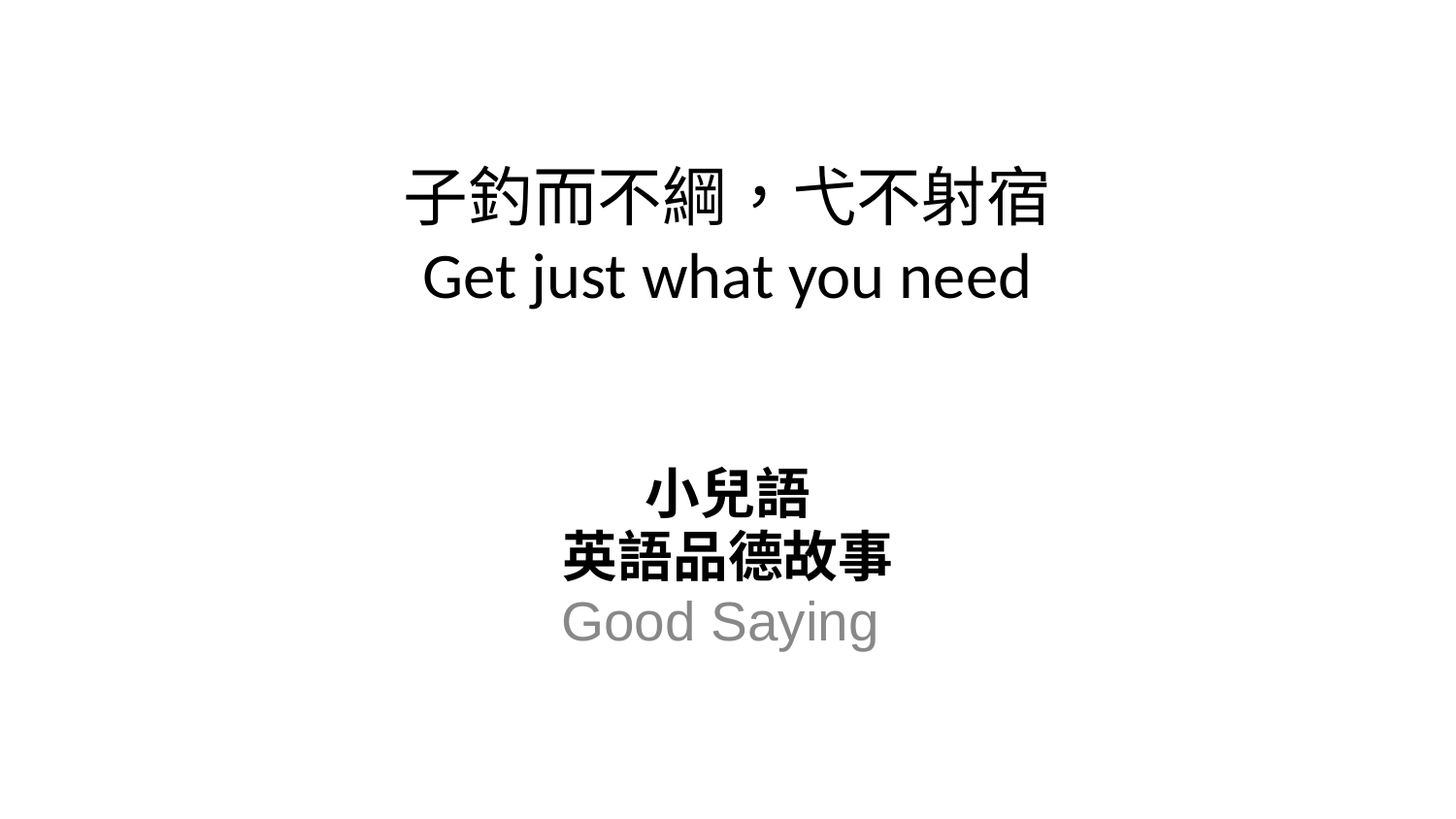

# 子釣而不綱，弋不射宿 Get just what you need
小兒語
英語品德故事
Good Saying